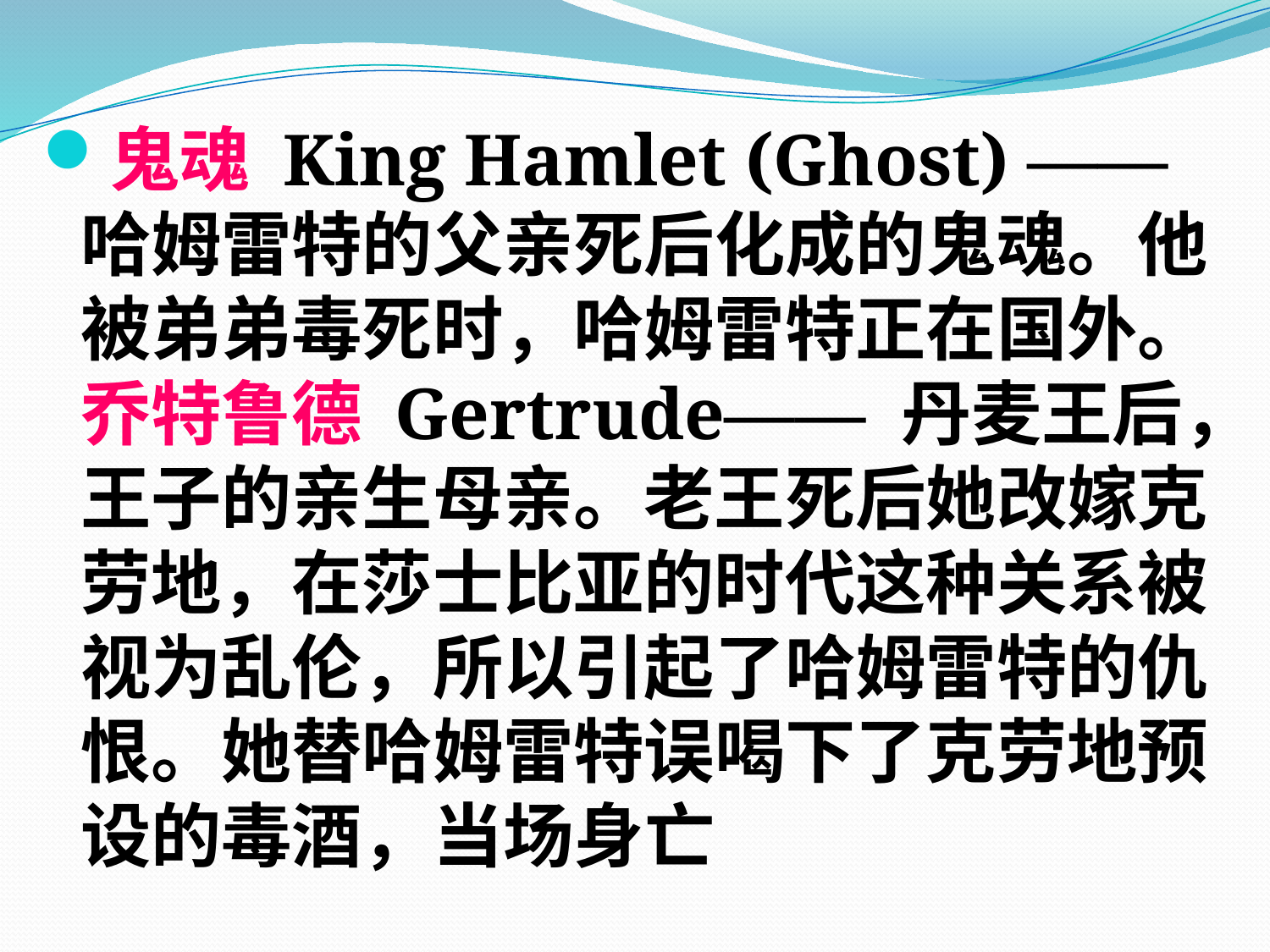

鬼魂 King Hamlet (Ghost) —— 哈姆雷特的父亲死后化成的鬼魂。他被弟弟毒死时，哈姆雷特正在国外。
乔特鲁德 Gertrude—— 丹麦王后，王子的亲生母亲。老王死后她改嫁克劳地，在莎士比亚的时代这种关系被视为乱伦，所以引起了哈姆雷特的仇恨。她替哈姆雷特误喝下了克劳地预设的毒酒，当场身亡